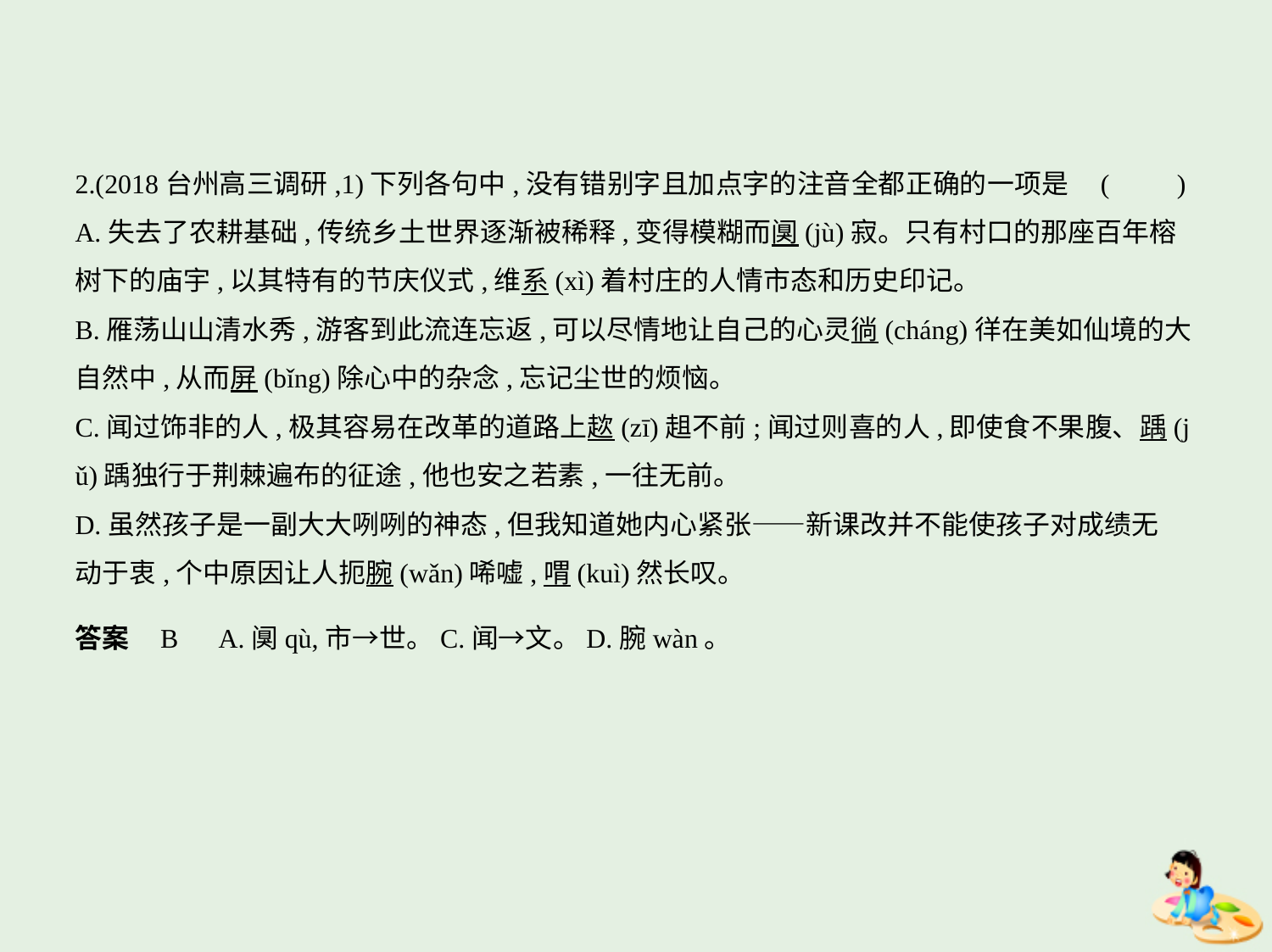

2.(2018台州高三调研,1)下列各句中,没有错别字且加点字的注音全都正确的一项是 (　　)
A.失去了农耕基础,传统乡土世界逐渐被稀释,变得模糊而阒(jù)寂。只有村口的那座百年榕
树下的庙宇,以其特有的节庆仪式,维系(xì)着村庄的人情市态和历史印记。
B.雁荡山山清水秀,游客到此流连忘返,可以尽情地让自己的心灵徜(cháng)徉在美如仙境的大
自然中,从而屏(bǐng)除心中的杂念,忘记尘世的烦恼。
C.闻过饰非的人,极其容易在改革的道路上趑(zī)趄不前;闻过则喜的人,即使食不果腹、踽(j
ǔ)踽独行于荆棘遍布的征途,他也安之若素,一往无前。
D.虽然孩子是一副大大咧咧的神态,但我知道她内心紧张——新课改并不能使孩子对成绩无
动于衷,个中原因让人扼腕(wǎn)唏嘘,喟(kuì)然长叹。
答案    B　A.阒qù,市→世。C.闻→文。D.腕wàn。